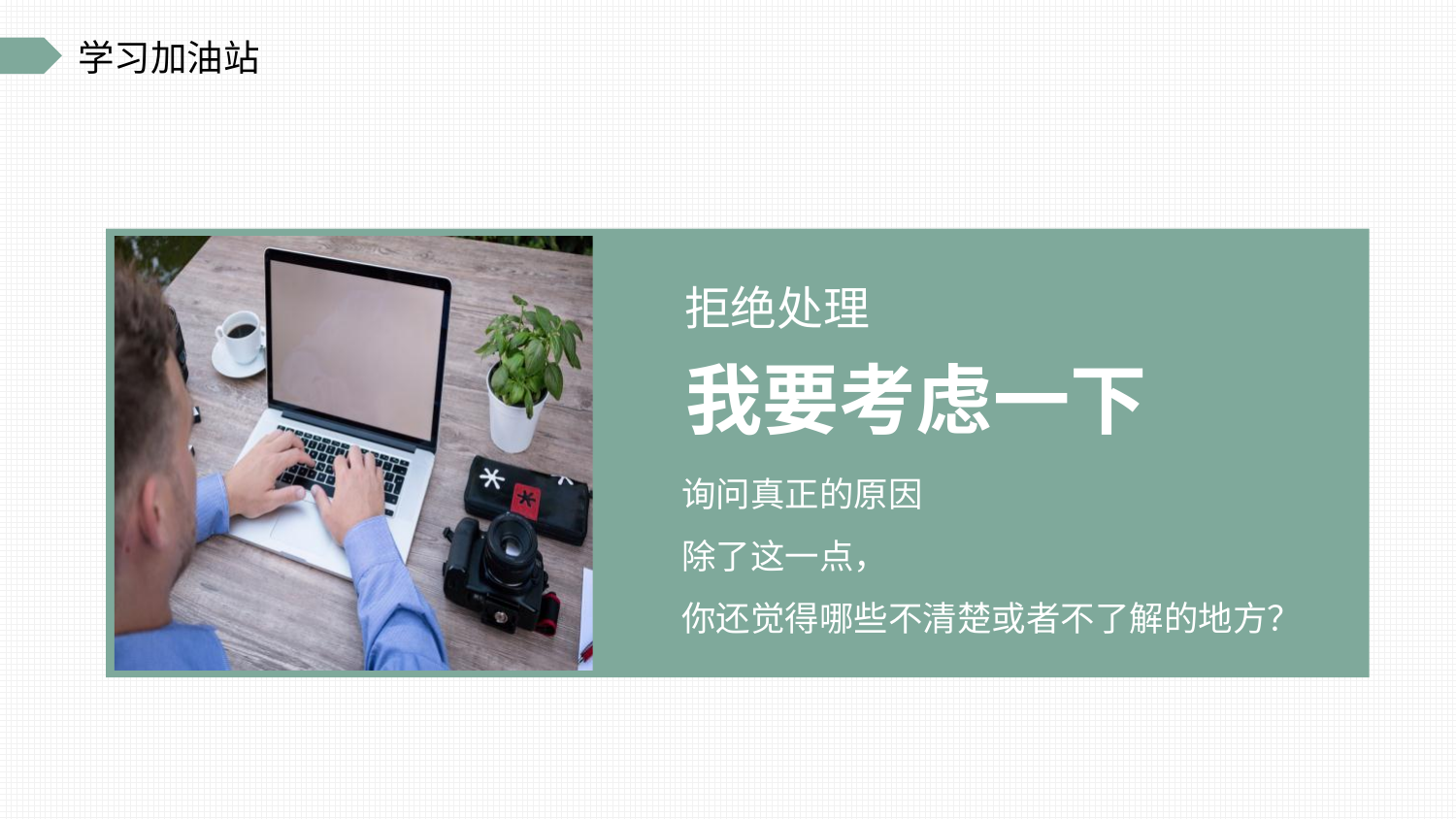

拒绝处理
我要考虑一下
询问真正的原因
除了这一点，
你还觉得哪些不清楚或者不了解的地方？